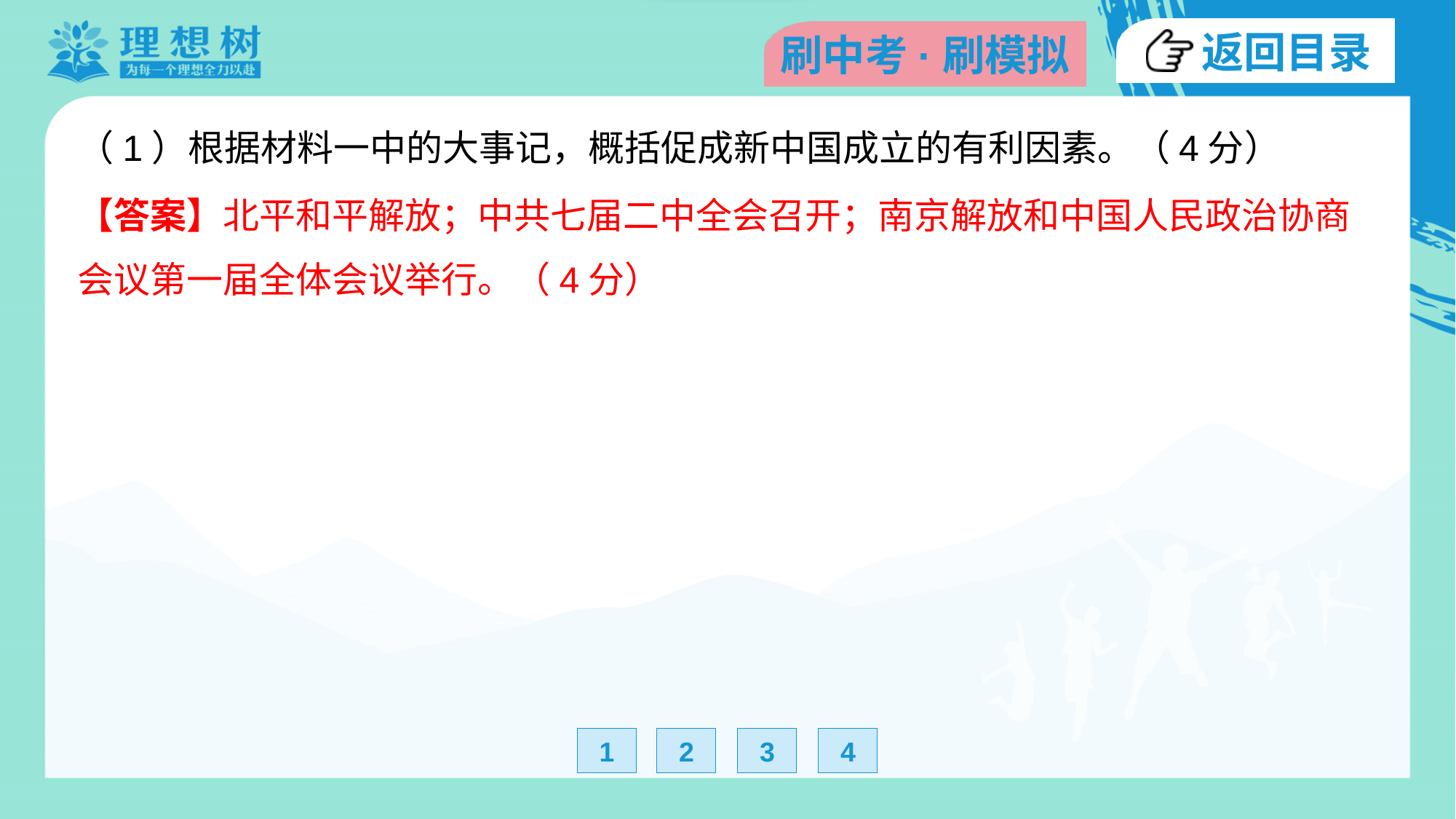

（1）根据材料一中的大事记，概括促成新中国成立的有利因素。（4分）
【答案】北平和平解放；中共七届二中全会召开；南京解放和中国人民政治协商
会议第一届全体会议举行。（4分）